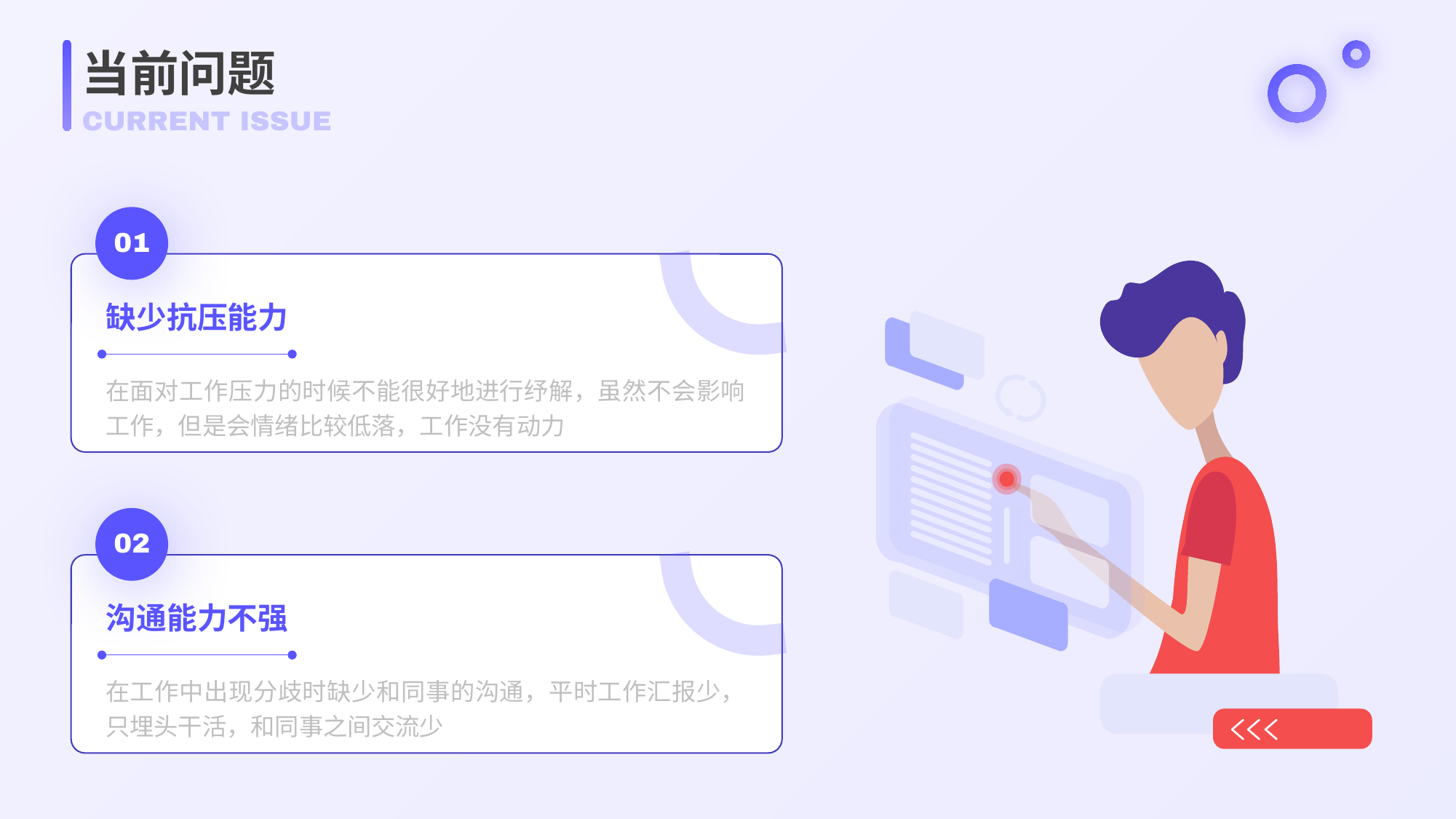

当前问题
CURRENT ISSUE

01

缺少抗压能力
在面对工作压力的时候不能很好地进行纾解，虽然不会影响工作，但是会情绪比较低落，工作没有动力

02

沟通能力不强
在工作中出现分歧时缺少和同事的沟通，平时工作汇报少，只埋头干活，和同事之间交流少